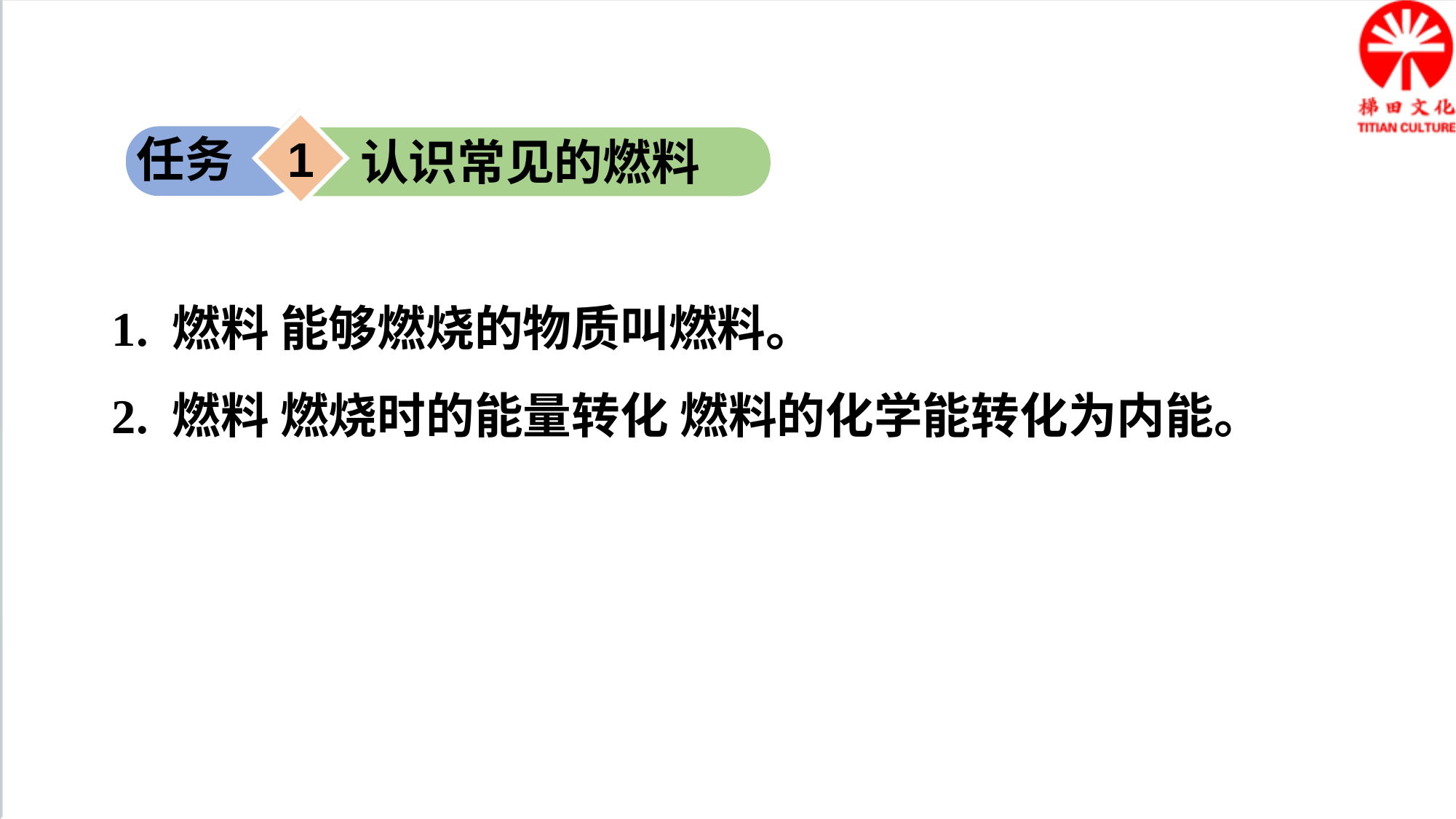

1
任务
认识常见的燃料

1. 燃料 能够燃烧的物质叫燃料。
2. 燃料 燃烧时的能量转化 燃料的化学能转化为内能。